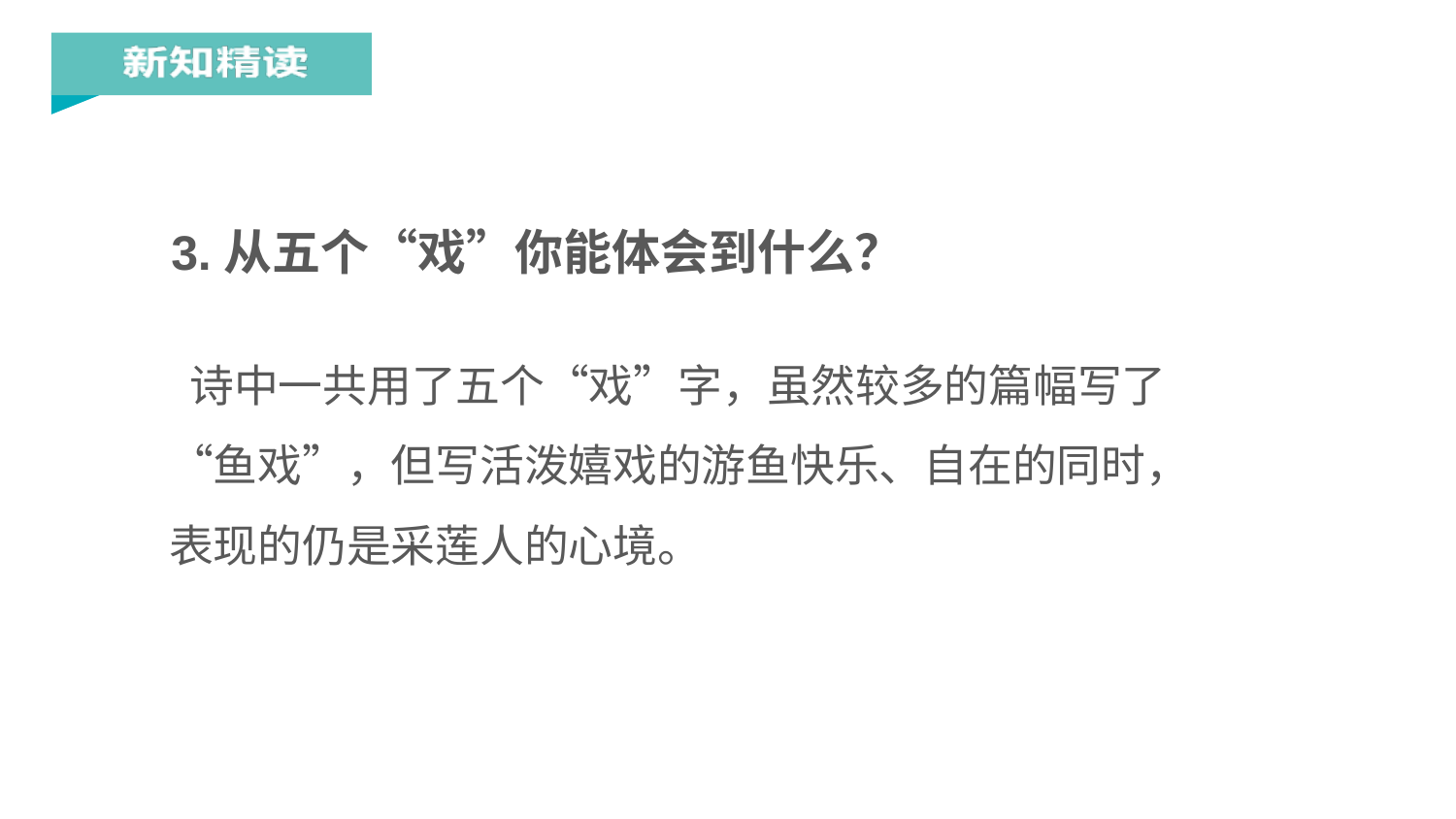

3.从五个“戏”你能体会到什么？
 诗中一共用了五个“戏”字，虽然较多的篇幅写了“鱼戏”，但写活泼嬉戏的游鱼快乐、自在的同时，表现的仍是采莲人的心境。